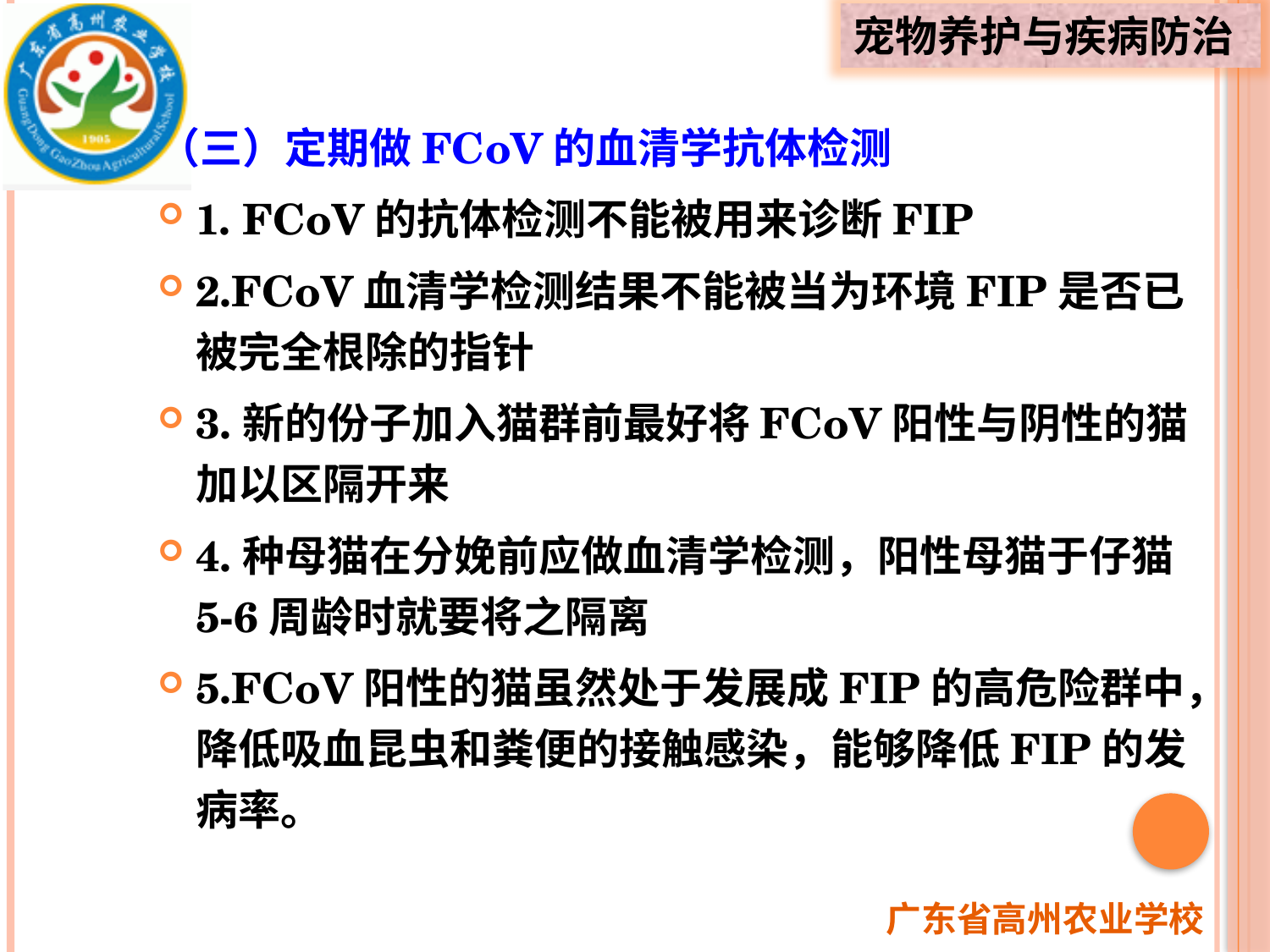

（三）定期做FCoV的血清学抗体检测
1. FCoV的抗体检测不能被用来诊断FIP
2.FCoV血清学检测结果不能被当为环境FIP是否已被完全根除的指针
3.新的份子加入猫群前最好将FCoV阳性与阴性的猫加以区隔开来
4.种母猫在分娩前应做血清学检测，阳性母猫于仔猫5-6周龄时就要将之隔离
5.FCoV阳性的猫虽然处于发展成FIP的高危险群中，降低吸血昆虫和粪便的接触感染，能够降低FIP的发病率。